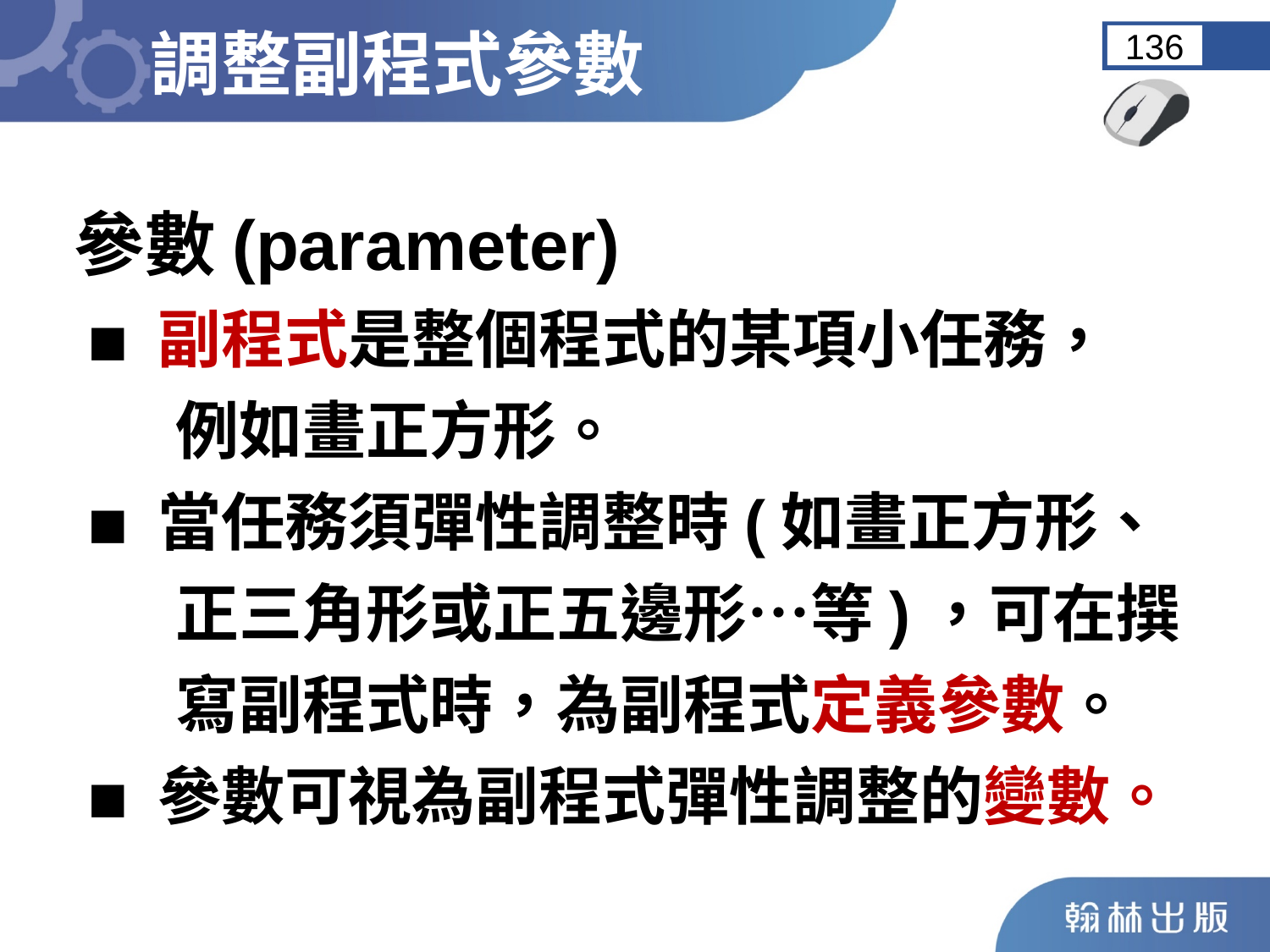

調整副程式參數

136
參數(parameter)
 ◼︎ 副程式是整個程式的某項小任務，
      例如畫正方形。
 ◼︎ 當任務須彈性調整時(如畫正方形、
      正三角形或正五邊形⋯等)，可在撰
      寫副程式時，為副程式定義參數。
 ◼︎ 參數可視為副程式彈性調整的變數。